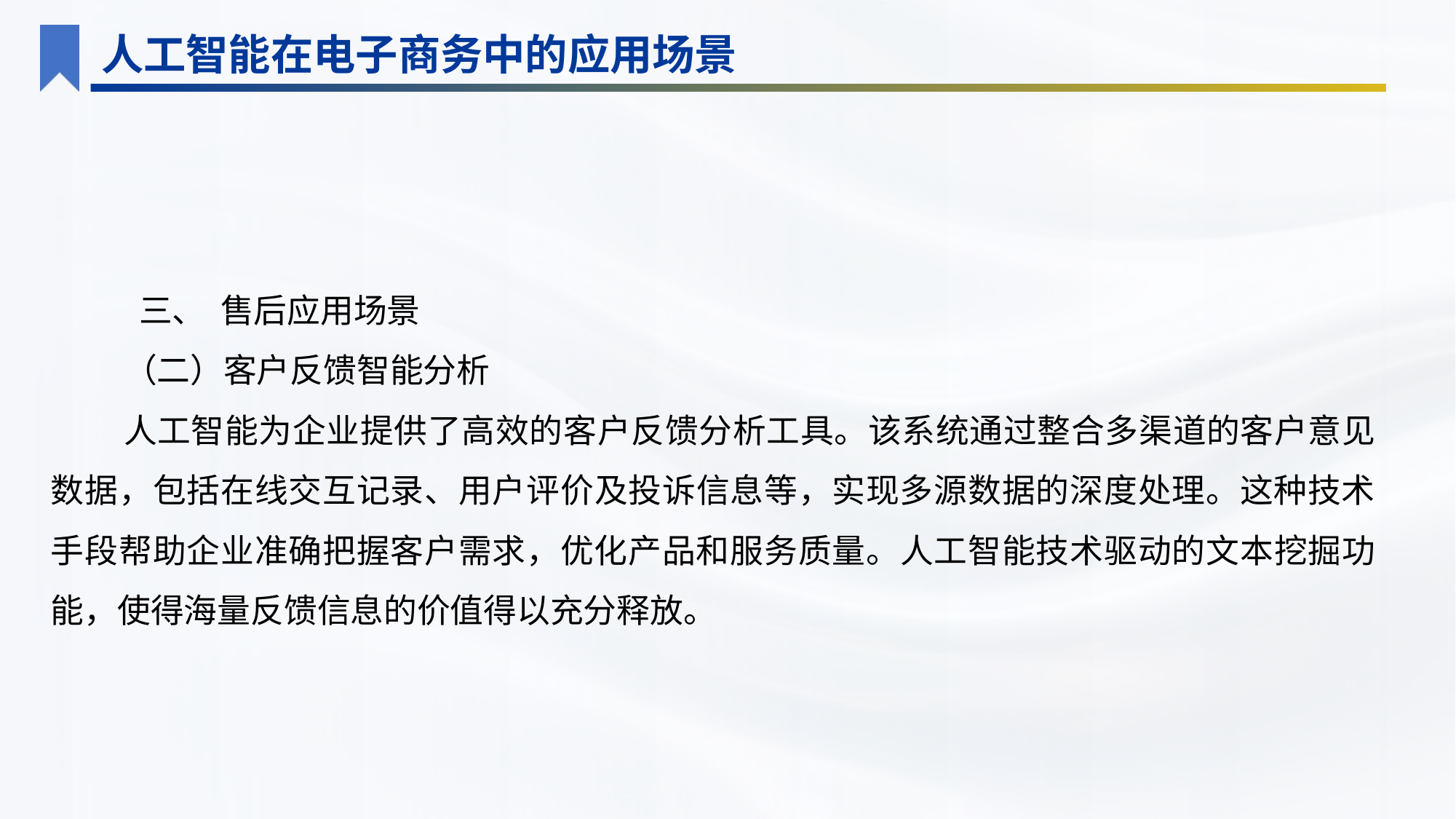

人工智能在电子商务中的应用场景
 三、  售后应用场景
（二）客户反馈智能分析
人工智能为企业提供了高效的客户反馈分析工具。该系统通过整合多渠道的客户意见数据，包括在线交互记录、用户评价及投诉信息等，实现多源数据的深度处理。这种技术手段帮助企业准确把握客户需求，优化产品和服务质量。人工智能技术驱动的文本挖掘功能，使得海量反馈信息的价值得以充分释放。